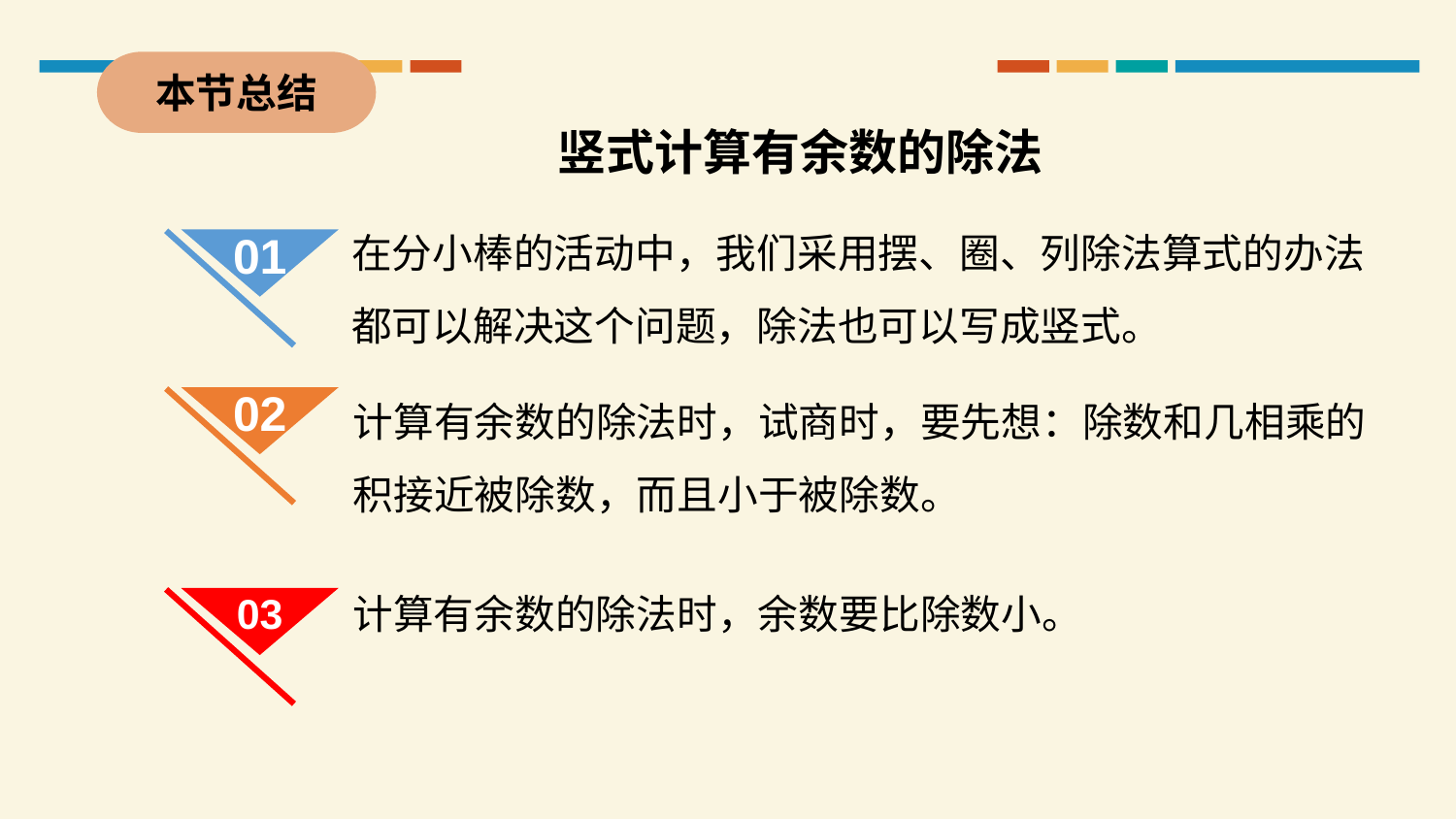

本节总结
竖式计算有余数的除法
在分小棒的活动中，我们采用摆、圈、列除法算式的办法都可以解决这个问题，除法也可以写成竖式。
01
02
计算有余数的除法时，试商时，要先想：除数和几相乘的积接近被除数，而且小于被除数。
计算有余数的除法时，余数要比除数小。
03